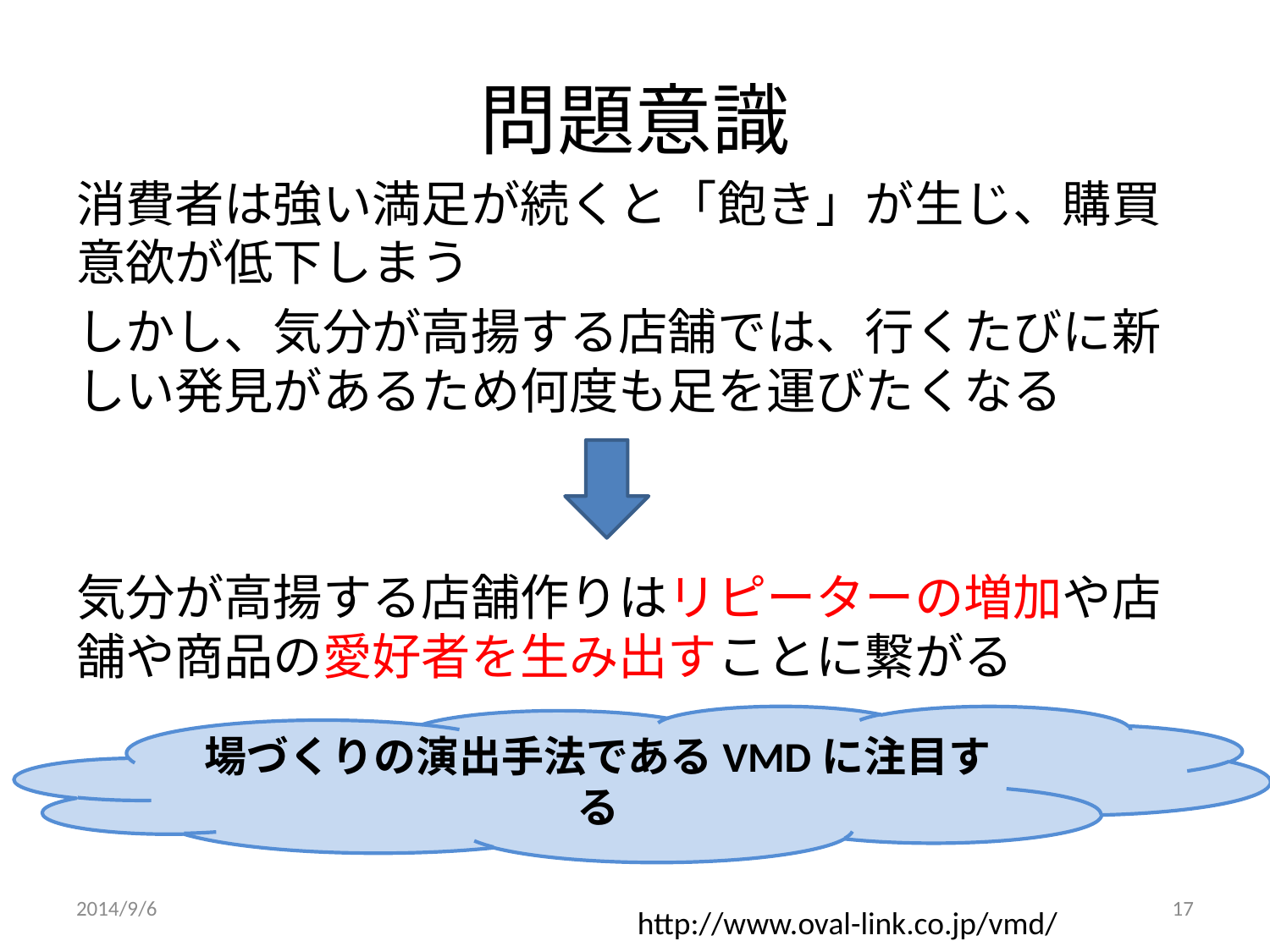

# 問題意識
消費者は強い満足が続くと「飽き」が生じ、購買意欲が低下しまう
しかし、気分が高揚する店舗では、行くたびに新しい発見があるため何度も足を運びたくなる

気分が高揚する店舗作りはリピーターの増加や店舗や商品の愛好者を生み出すことに繋がる

場づくりの演出手法であるVMDに注目する
2014/9/6
17
http://www.oval-link.co.jp/vmd/